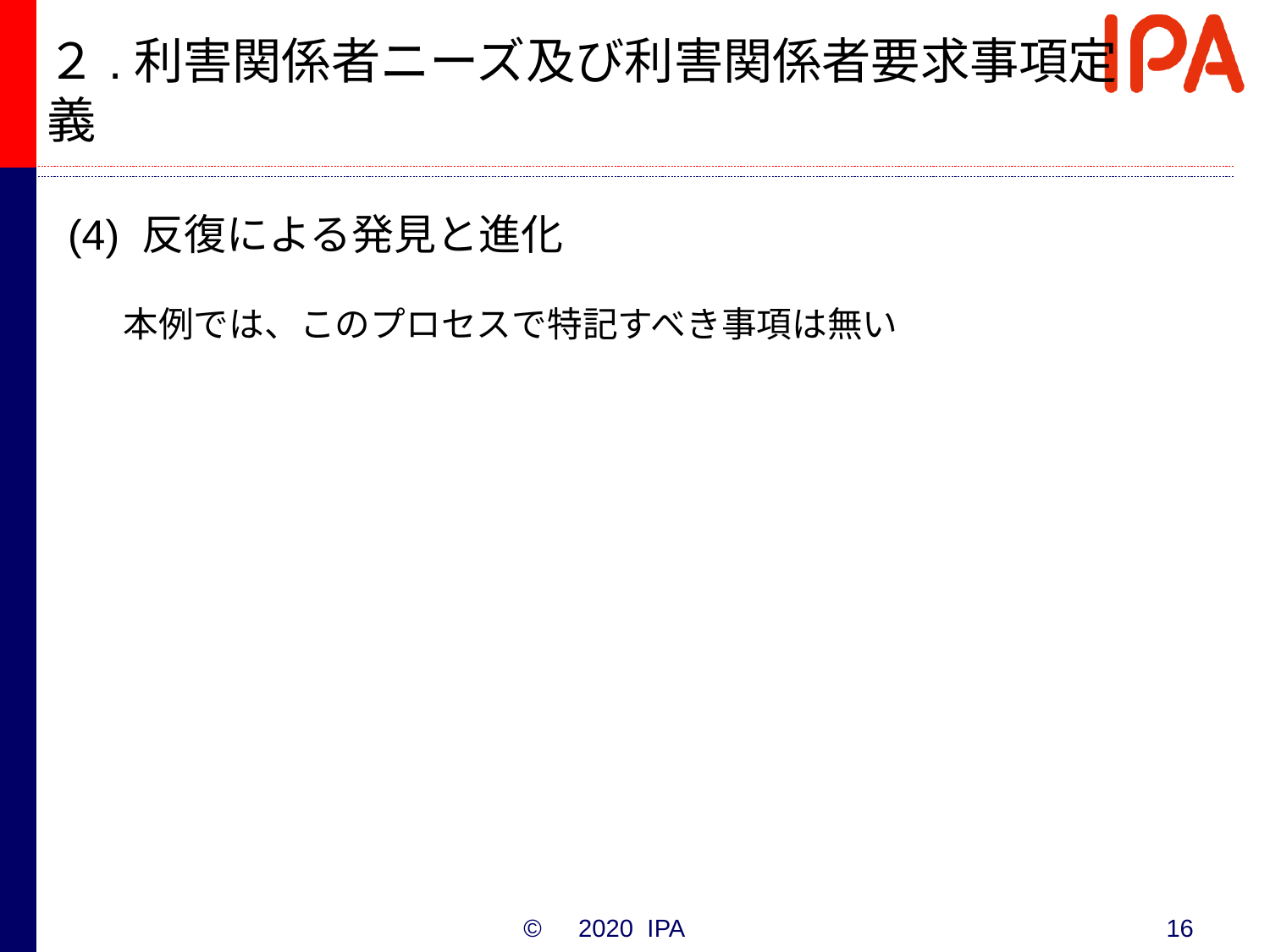

# ２.利害関係者ニーズ及び利害関係者要求事項定義
(4) 反復による発見と進化
　本例では、このプロセスで特記すべき事項は無い
©　2020  IPA
16